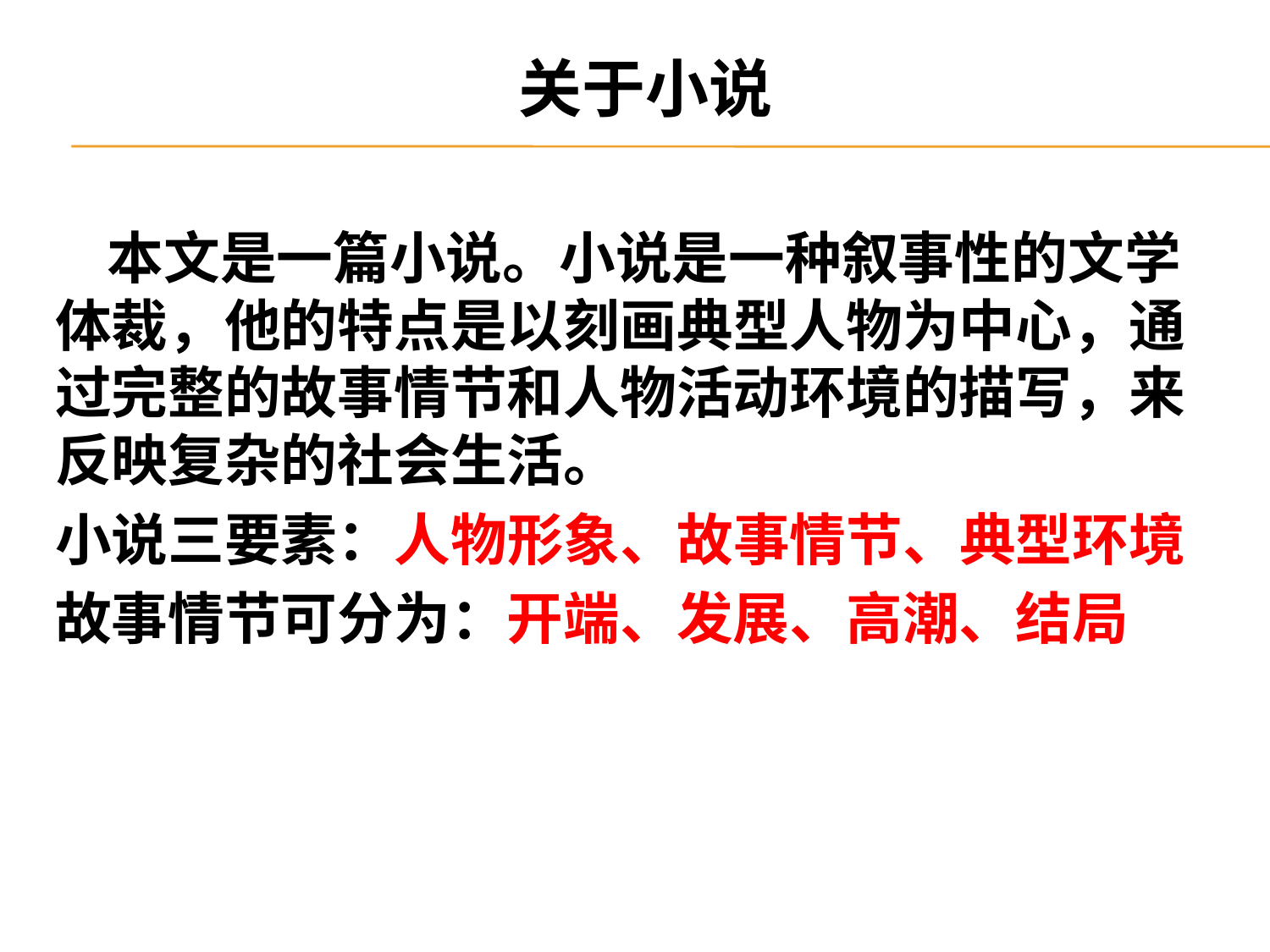

# 关于小说
   本文是一篇小说。小说是一种叙事性的文学体裁，他的特点是以刻画典型人物为中心，通过完整的故事情节和人物活动环境的描写，来反映复杂的社会生活。
小说三要素：人物形象、故事情节、典型环境
故事情节可分为：开端、发展、高潮、结局